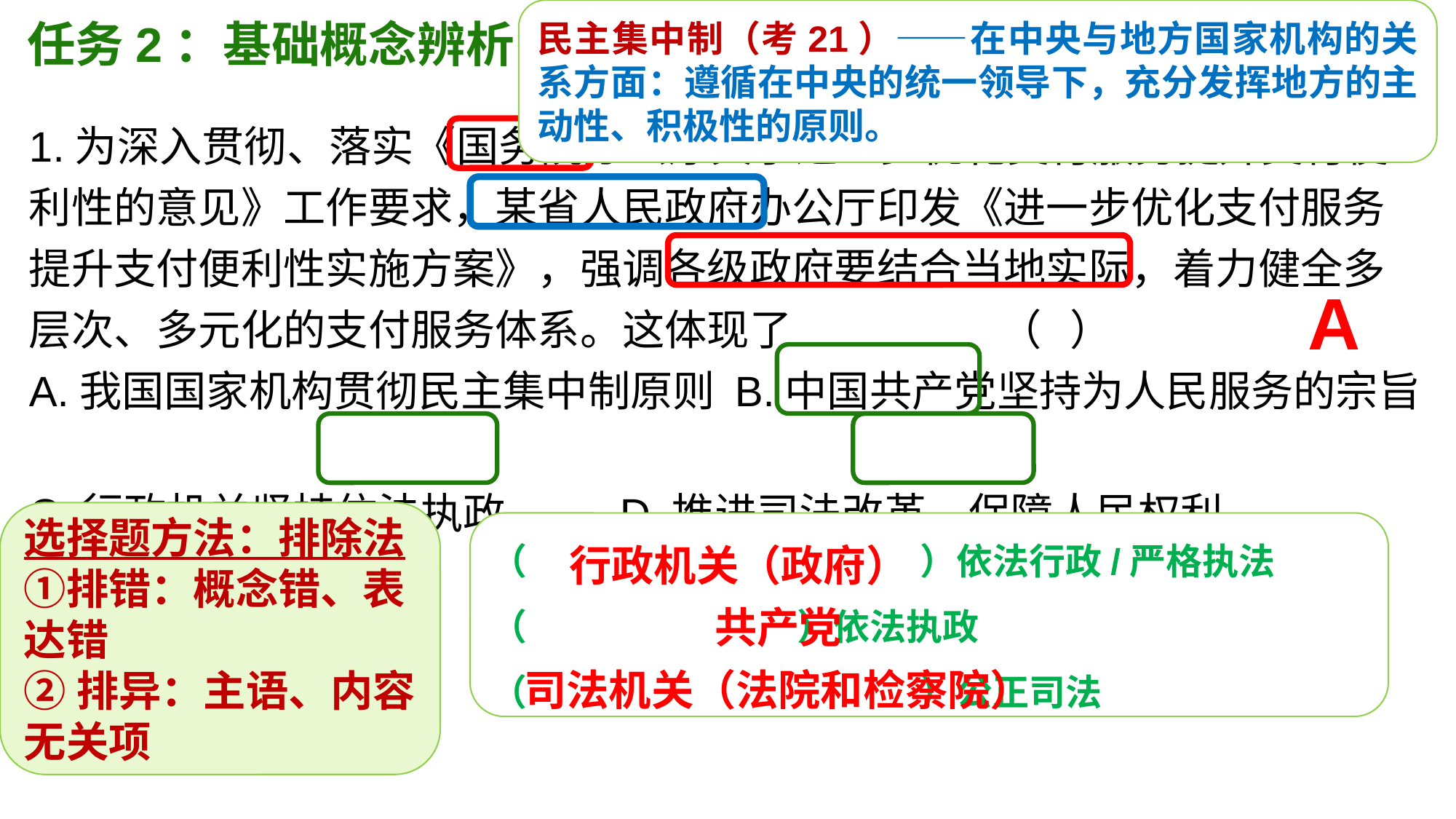

民主集中制（考21）——在中央与地方国家机构的关系方面：遵循在中央的统一领导下，充分发挥地方的主动性、积极性的原则。
任务2：基础概念辨析
1.为深入贯彻、落实《国务院办公厅关于进一步优化支付服务提升支付便利性的意见》工作要求，某省人民政府办公厅印发《进一步优化支付服务提升支付便利性实施方案》，强调各级政府要结合当地实际，着力健全多层次、多元化的支付服务体系。这体现了                      （   ）
A.我国国家机构贯彻民主集中制原则 B.中国共产党坚持为人民服务的宗旨
C.行政机关坚持依法执政           D.推进司法改革，保障人民权利

A

选择题方法：排除法①排错：概念错、表达错
②排异：主语、内容无关项
（                                                ）依法行政/严格执法
（                                 ）依法执政
（                                                ）公正司法
行政机关（政府）
共产党
司法机关（法院和检察院）